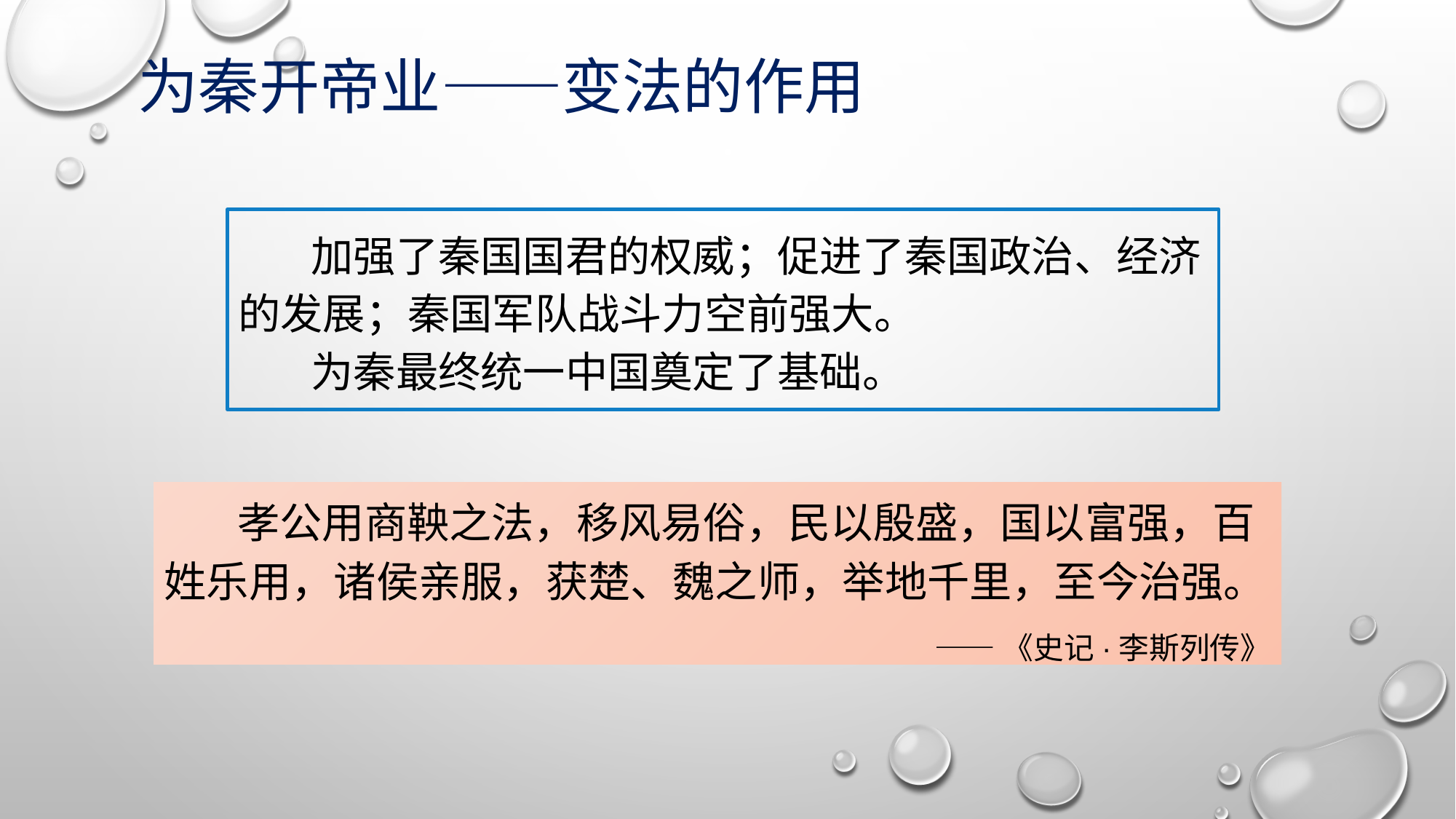

为秦开帝业——变法的作用
加强了秦国国君的权威；促进了秦国政治、经济的发展；秦国军队战斗力空前强大。
为秦最终统一中国奠定了基础。
孝公用商鞅之法，移风易俗，民以殷盛，国以富强，百姓乐用，诸侯亲服，获楚、魏之师，举地千里，至今治强。
——《史记·李斯列传》